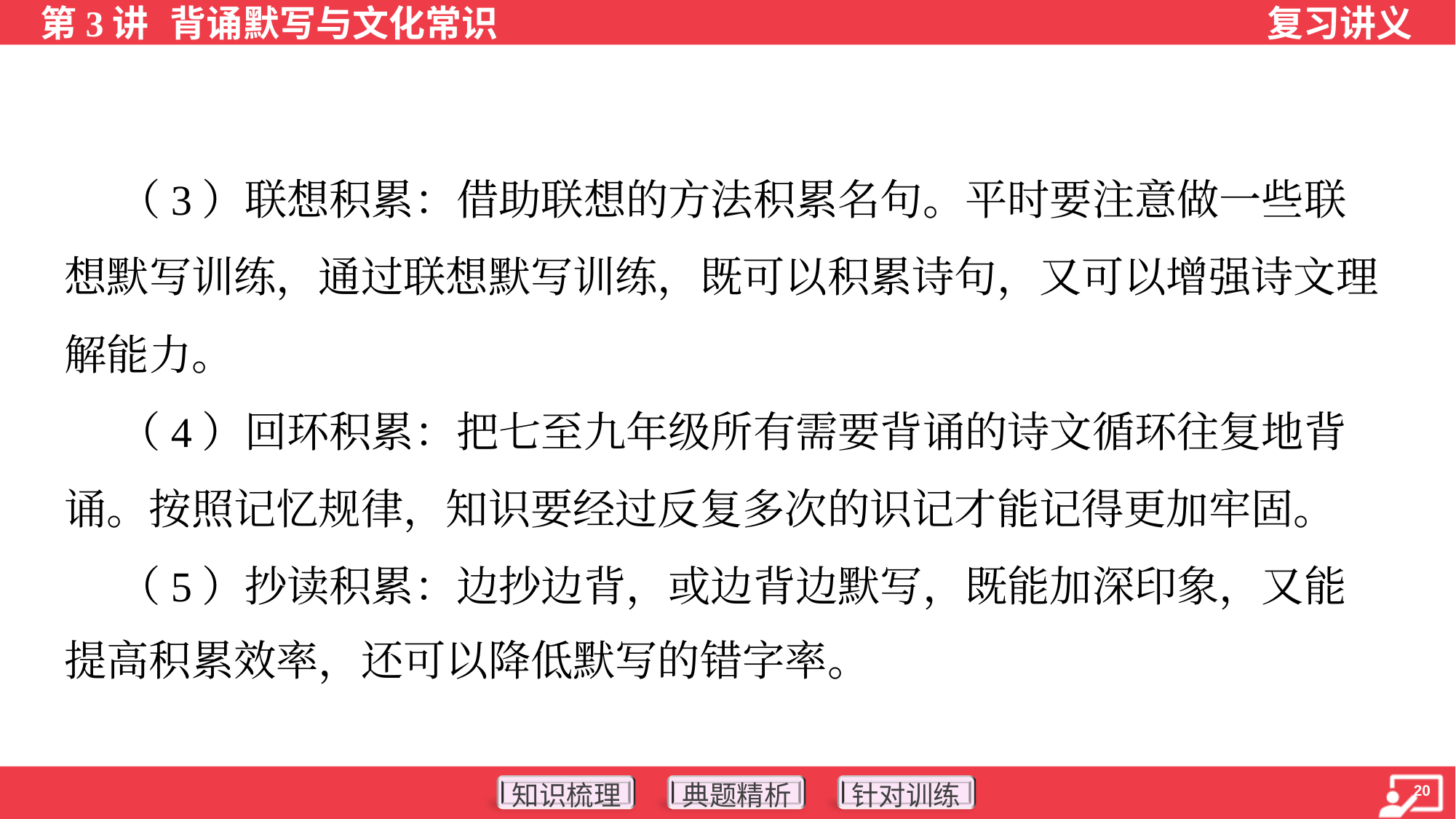

（3）联想积累：借助联想的方法积累名句。平时要注意做一些联
想默写训练，通过联想默写训练，既可以积累诗句，又可以增强诗文理
解能力。
    （4）回环积累：把七至九年级所有需要背诵的诗文循环往复地背
诵。按照记忆规律，知识要经过反复多次的识记才能记得更加牢固。
    （5）抄读积累：边抄边背，或边背边默写，既能加深印象，又能
提高积累效率，还可以降低默写的错字率。